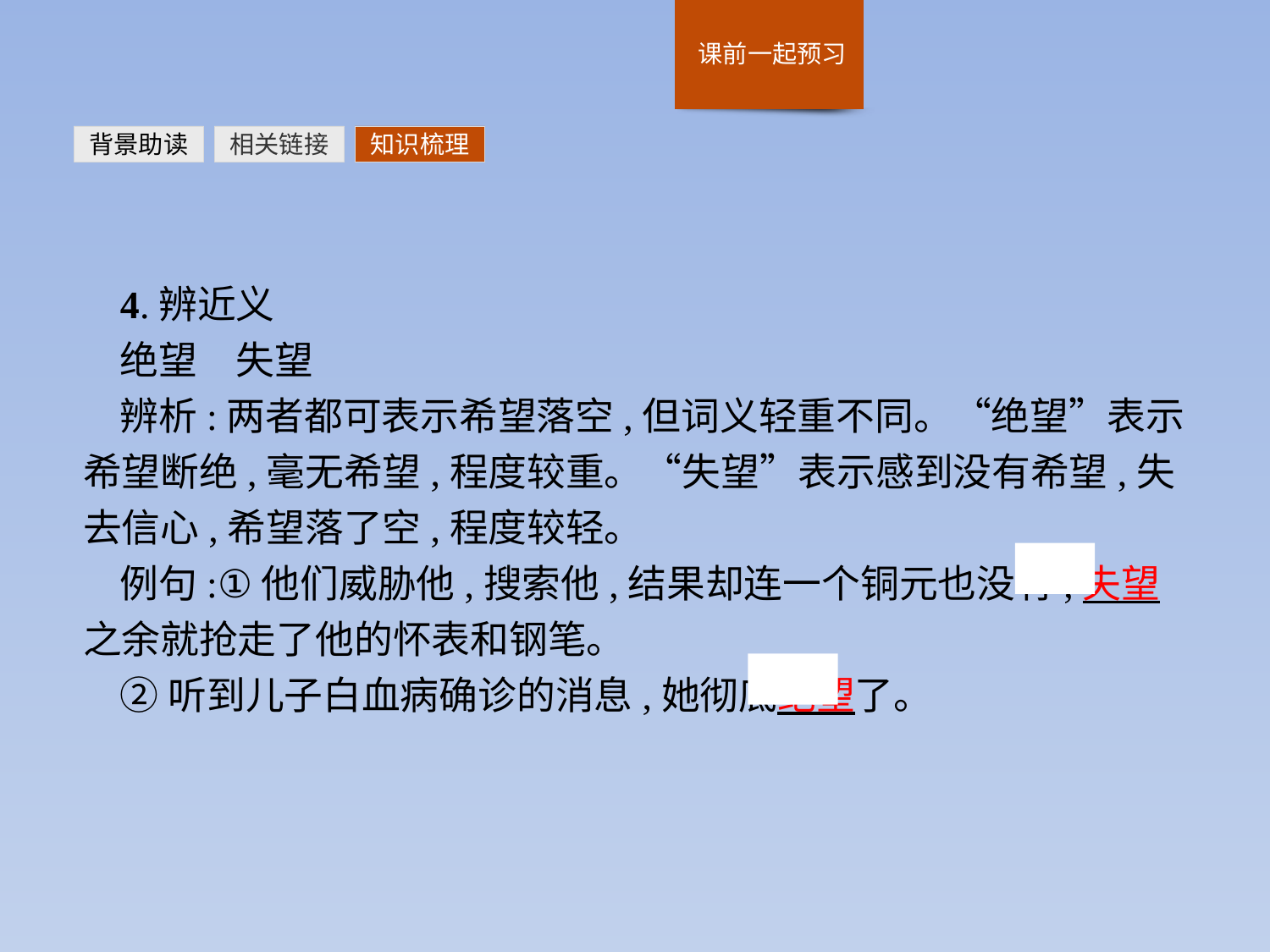

背景助读
相关链接
知识梳理
4.辨近义
绝望　失望
辨析:两者都可表示希望落空,但词义轻重不同。“绝望”表示希望断绝,毫无希望,程度较重。“失望”表示感到没有希望,失去信心,希望落了空,程度较轻。
例句:①他们威胁他,搜索他,结果却连一个铜元也没有,失望之余就抢走了他的怀表和钢笔。
②听到儿子白血病确诊的消息,她彻底绝望了。